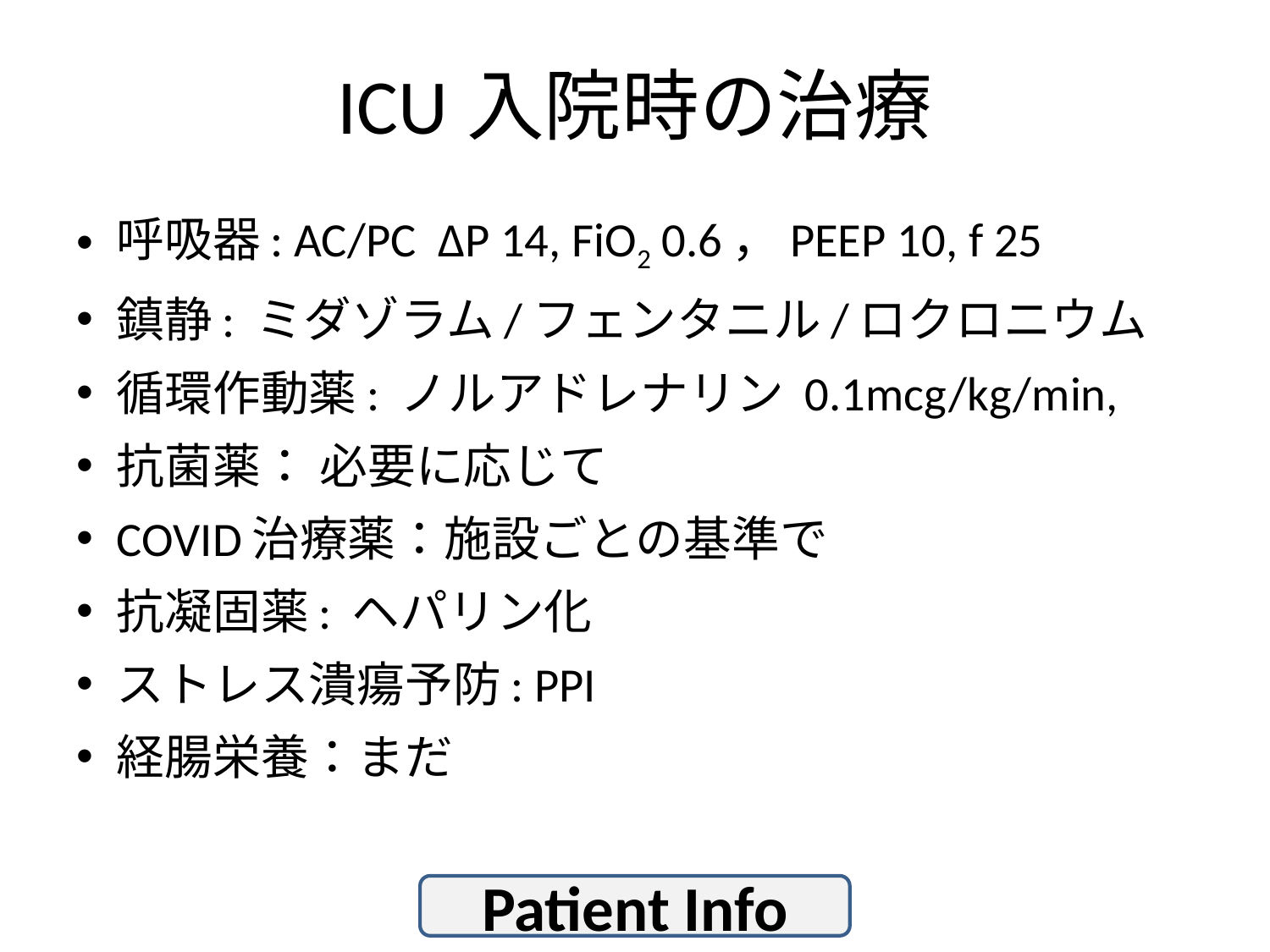

# ICU入院時の治療
呼吸器: AC/PC  ΔP 14, FiO2 0.6，PEEP 10, f 25
鎮静: ミダゾラム/フェンタニル/ロクロニウム
循環作動薬: ノルアドレナリン 0.1mcg/kg/min,
抗菌薬： 必要に応じて
COVID治療薬：施設ごとの基準で
抗凝固薬: ヘパリン化
ストレス潰瘍予防: PPI
経腸栄養：まだ
Patient Info